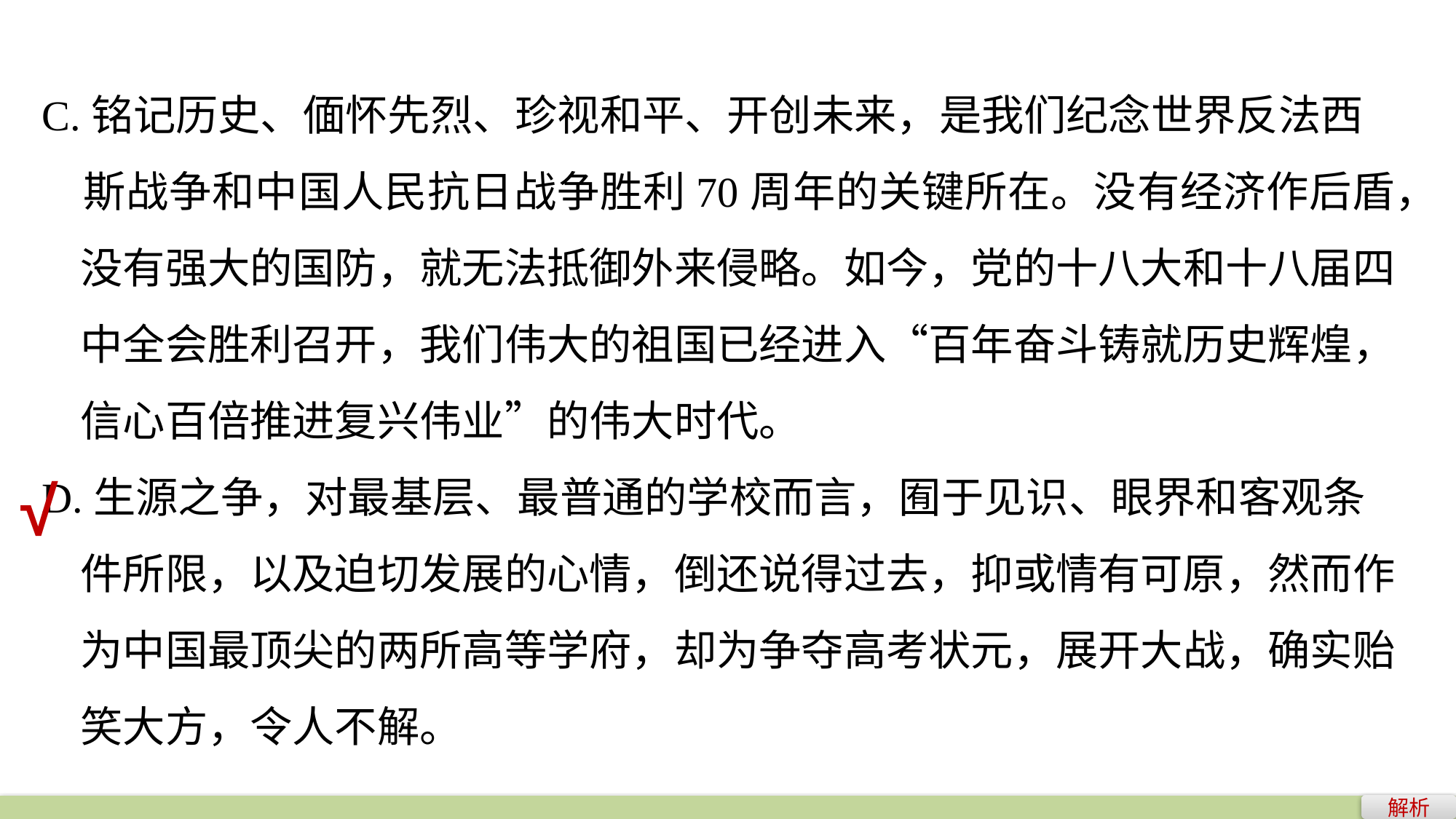

C.铭记历史、偭怀先烈、珍视和平、开创未来，是我们纪念世界反法西
   斯战争和中国人民抗日战争胜利70周年的关键所在。没有经济作后盾，
   没有强大的国防，就无法抵御外来侵略。如今，党的十八大和十八届四
   中全会胜利召开，我们伟大的祖国已经进入“百年奋斗铸就历史辉煌，
   信心百倍推进复兴伟业”的伟大时代。
D.生源之争，对最基层、最普通的学校而言，囿于见识、眼界和客观条
   件所限，以及迫切发展的心情，倒还说得过去，抑或情有可原，然而作
   为中国最顶尖的两所高等学府，却为争夺高考状元，展开大战，确实贻
   笑大方，令人不解。
√
解析